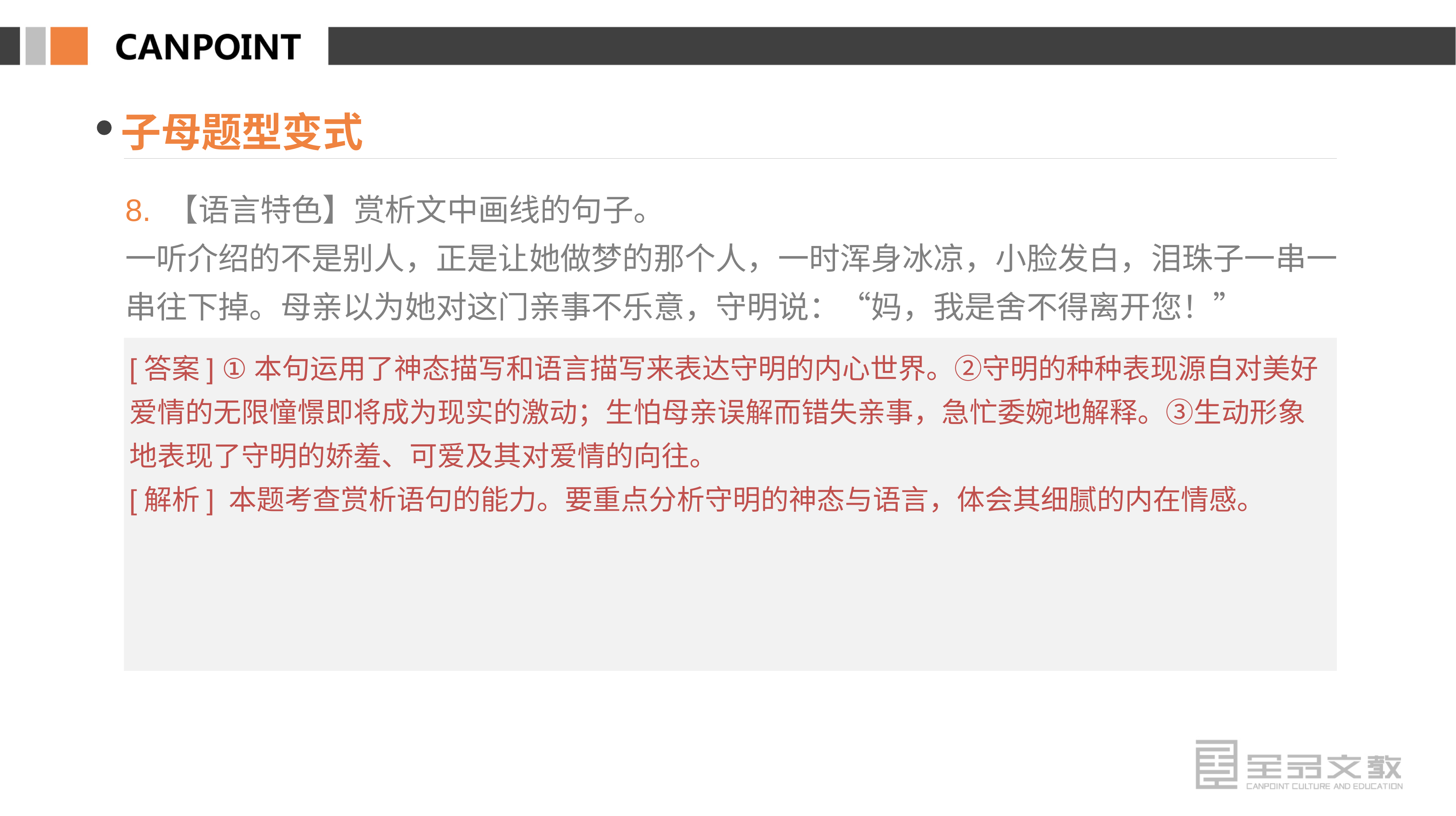

子母题型变式

8. 【语言特色】赏析文中画线的句子。
一听介绍的不是别人，正是让她做梦的那个人，一时浑身冰凉，小脸发白，泪珠子一串一串往下掉。母亲以为她对这门亲事不乐意，守明说：“妈，我是舍不得离开您！”

[答案] ①本句运用了神态描写和语言描写来表达守明的内心世界。②守明的种种表现源自对美好爱情的无限憧憬即将成为现实的激动；生怕母亲误解而错失亲事，急忙委婉地解释。③生动形象地表现了守明的娇羞、可爱及其对爱情的向往。
[解析] 本题考查赏析语句的能力。要重点分析守明的神态与语言，体会其细腻的内在情感。